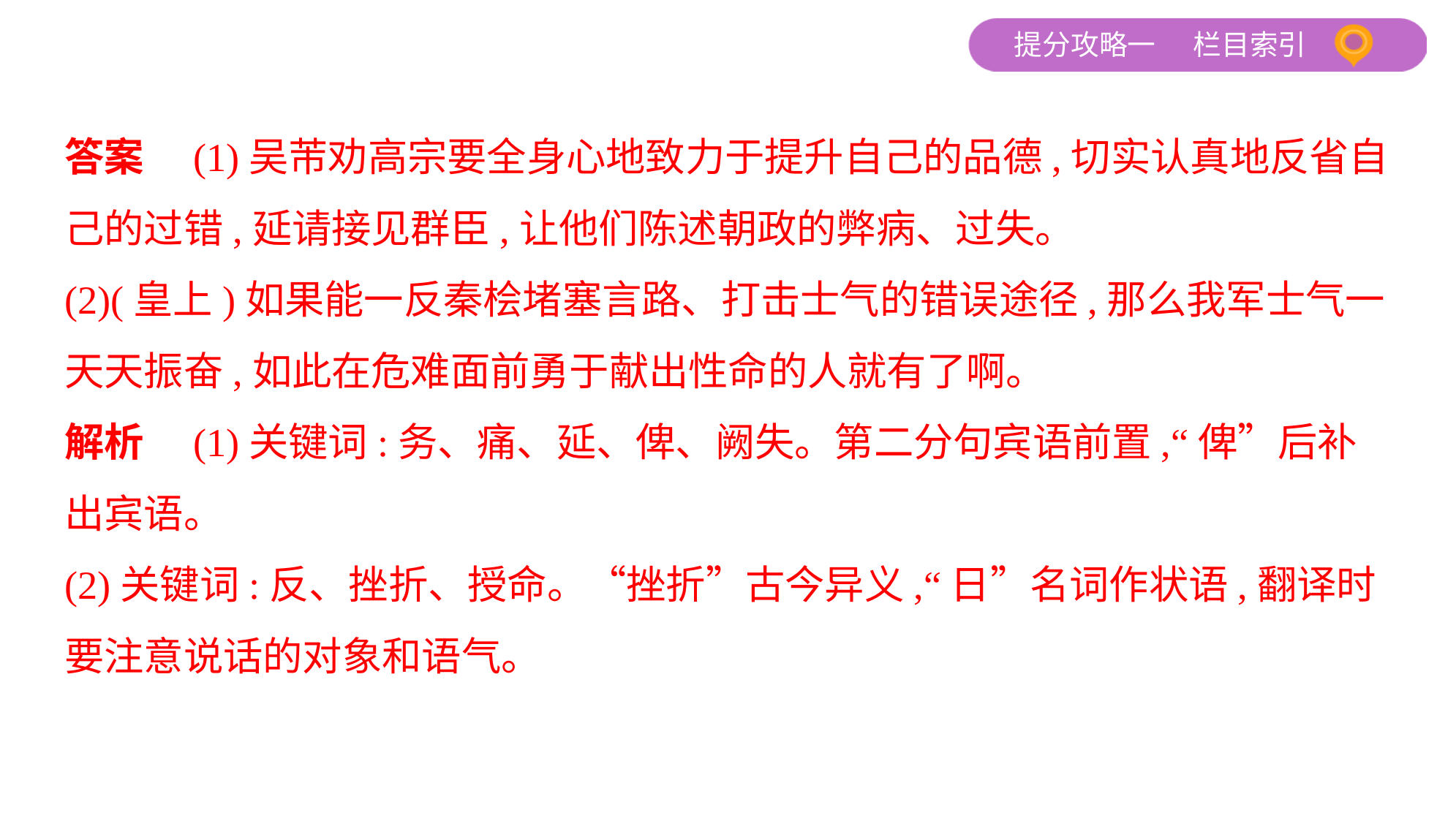

答案　(1)吴芾劝高宗要全身心地致力于提升自己的品德,切实认真地反省自
己的过错,延请接见群臣,让他们陈述朝政的弊病、过失。
(2)(皇上)如果能一反秦桧堵塞言路、打击士气的错误途径,那么我军士气一
天天振奋,如此在危难面前勇于献出性命的人就有了啊。
解析　(1)关键词:务、痛、延、俾、阙失。第二分句宾语前置,“俾”后补
出宾语。
(2)关键词:反、挫折、授命。“挫折”古今异义,“日”名词作状语,翻译时
要注意说话的对象和语气。